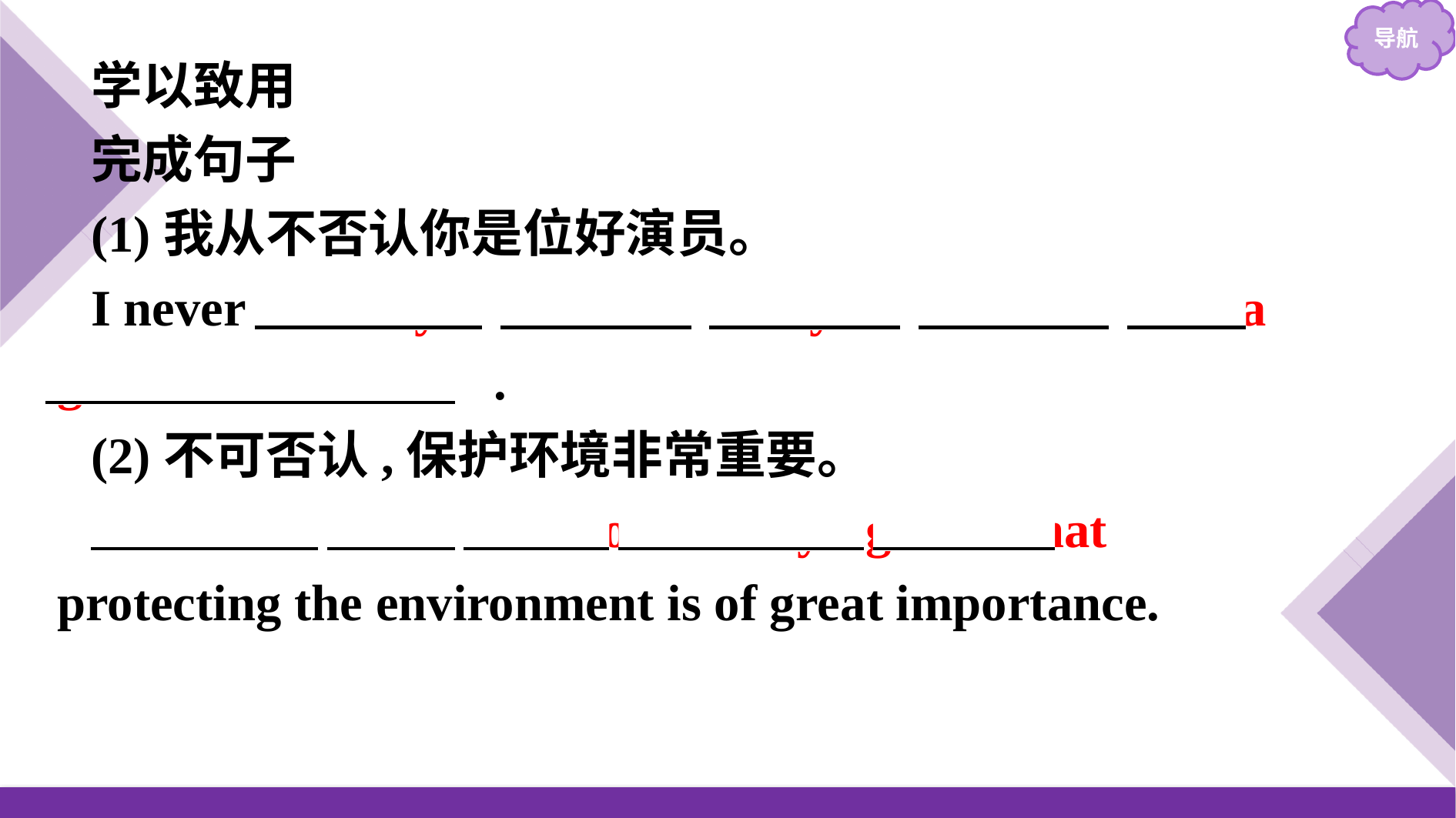

学以致用
完成句子
(1)我从不否认你是位好演员。
I never 　deny　 　that　 　you　 　are　 　a　 　good　 　actor　.
(2)不可否认,保护环境非常重要。
　There　　is　　no　 denying　　that　 protecting the environment is of great importance.